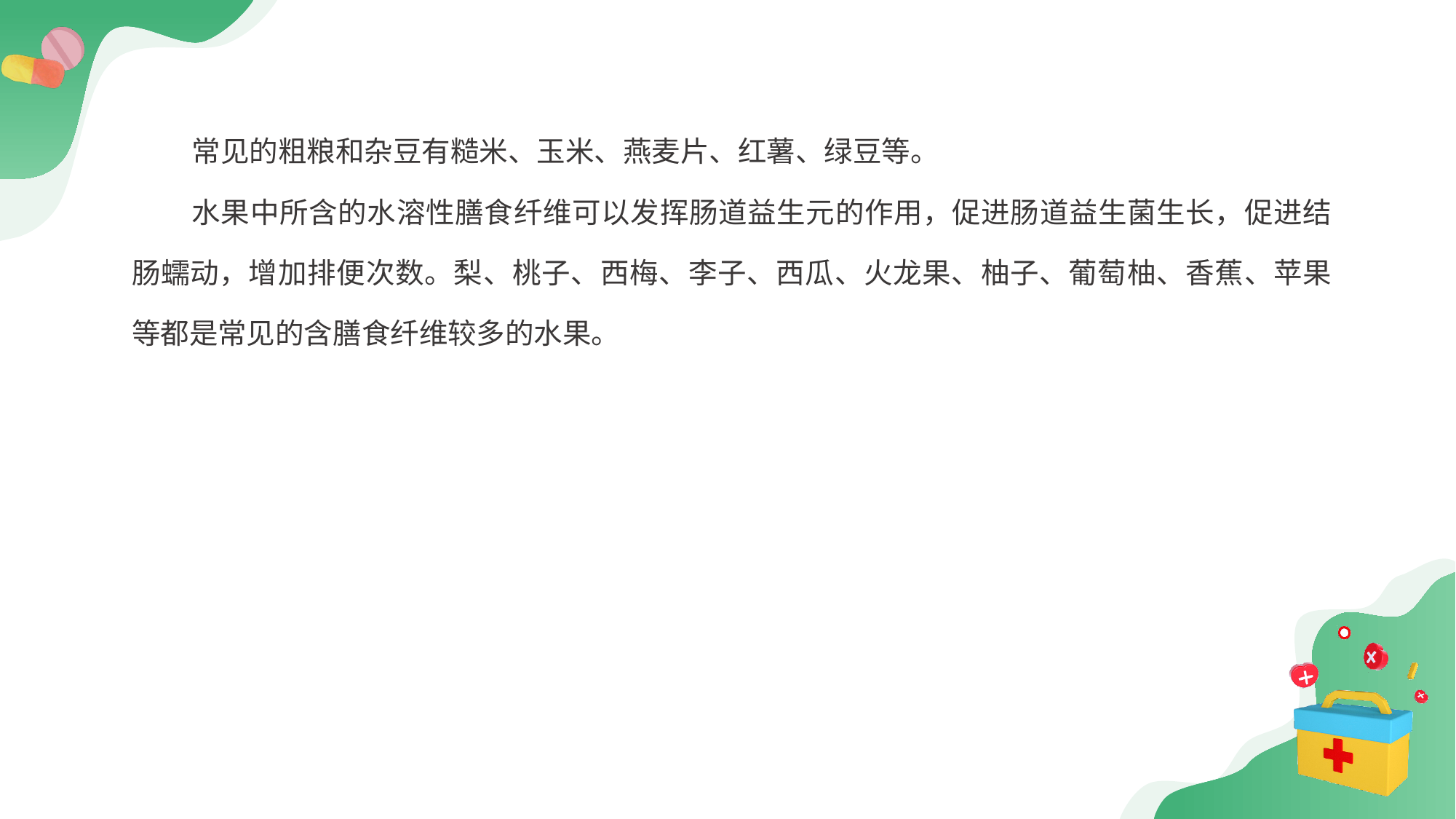

常见的粗粮和杂豆有糙米、玉米、燕麦片、红薯、绿豆等。
水果中所含的水溶性膳食纤维可以发挥肠道益生元的作用，促进肠道益生菌生长，促进结肠蠕动，增加排便次数。梨、桃子、西梅、李子、西瓜、火龙果、柚子、葡萄柚、香蕉、苹果等都是常见的含膳食纤维较多的水果。